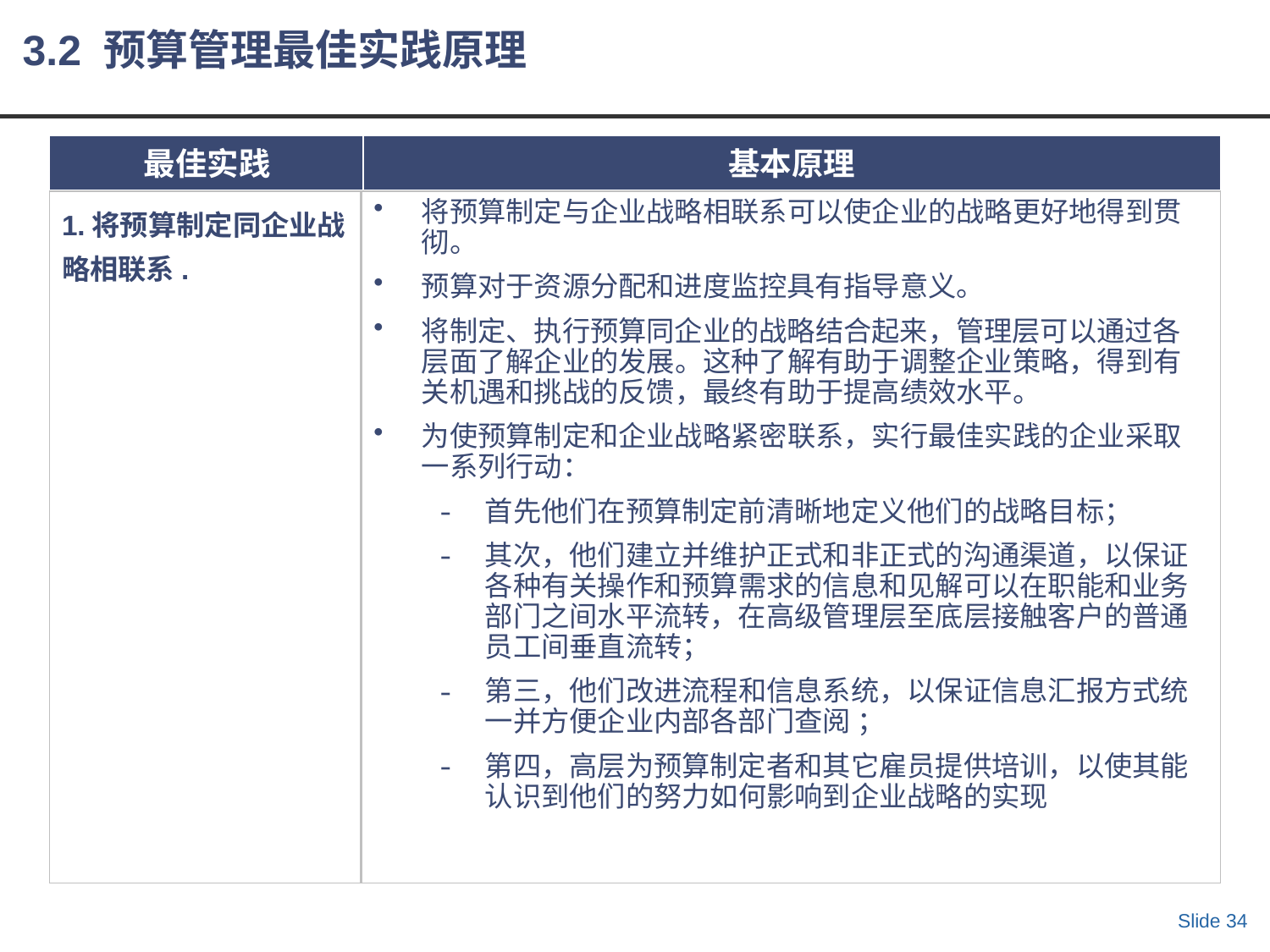

3.2 预算管理最佳实践原理

最佳实践
基本原理
1.将预算制定同企业战略相联系.

将预算制定与企业战略相联系可以使企业的战略更好地得到贯彻。
预算对于资源分配和进度监控具有指导意义。
将制定、执行预算同企业的战略结合起来，管理层可以通过各层面了解企业的发展。这种了解有助于调整企业策略，得到有关机遇和挑战的反馈，最终有助于提高绩效水平。
为使预算制定和企业战略紧密联系，实行最佳实践的企业采取一系列行动：
首先他们在预算制定前清晰地定义他们的战略目标；
其次，他们建立并维护正式和非正式的沟通渠道，以保证各种有关操作和预算需求的信息和见解可以在职能和业务部门之间水平流转，在高级管理层至底层接触客户的普通员工间垂直流转；
第三，他们改进流程和信息系统，以保证信息汇报方式统一并方便企业内部各部门查阅 ；
第四，高层为预算制定者和其它雇员提供培训，以使其能认识到他们的努力如何影响到企业战略的实现
Slide 34